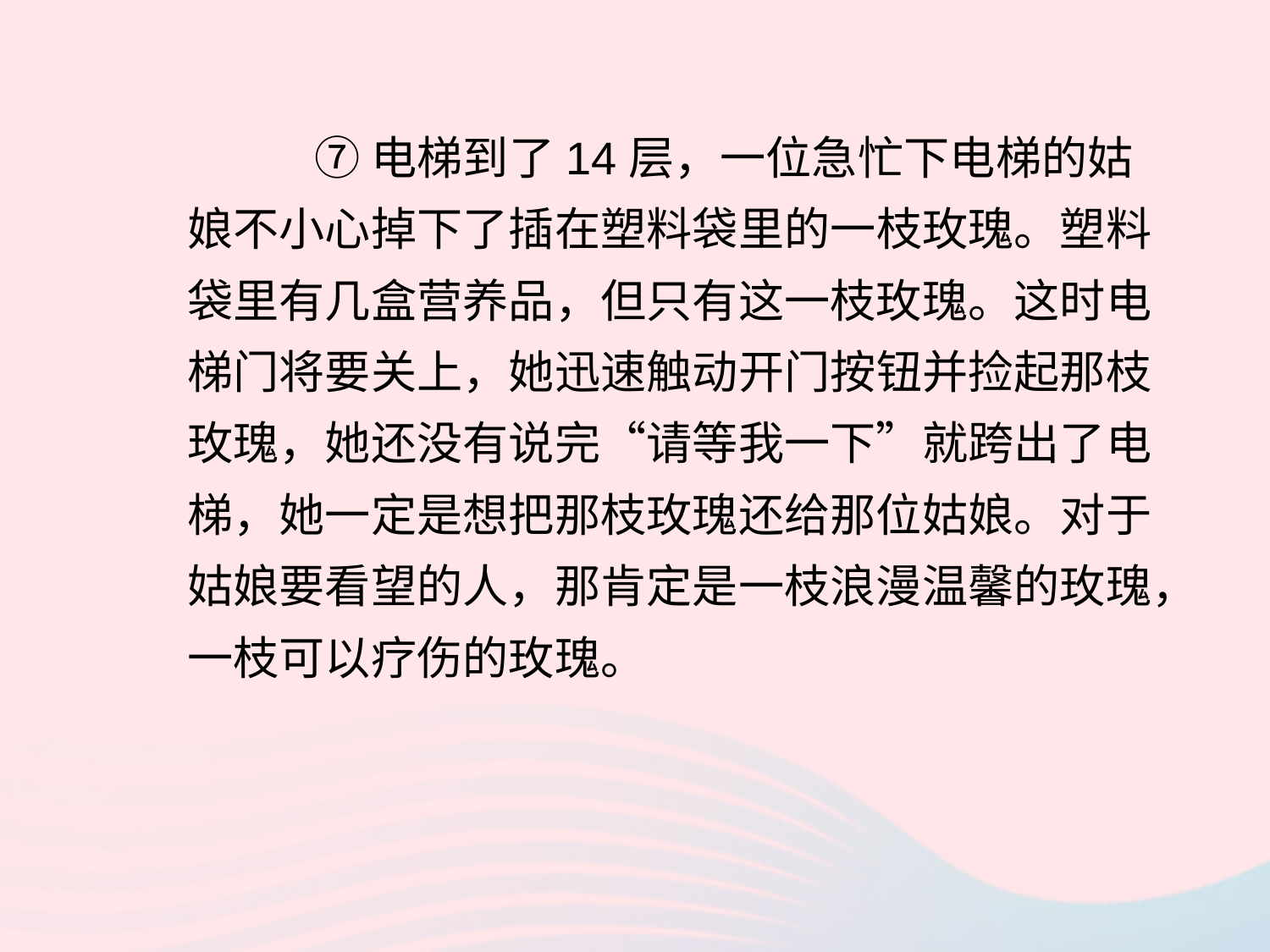

⑦电梯到了14层，一位急忙下电梯的姑娘不小心掉下了插在塑料袋里的一枝玫瑰。塑料袋里有几盒营养品，但只有这一枝玫瑰。这时电梯门将要关上，她迅速触动开门按钮并捡起那枝玫瑰，她还没有说完“请等我一下”就跨出了电梯，她一定是想把那枝玫瑰还给那位姑娘。对于姑娘要看望的人，那肯定是一枝浪漫温馨的玫瑰，一枝可以疗伤的玫瑰。